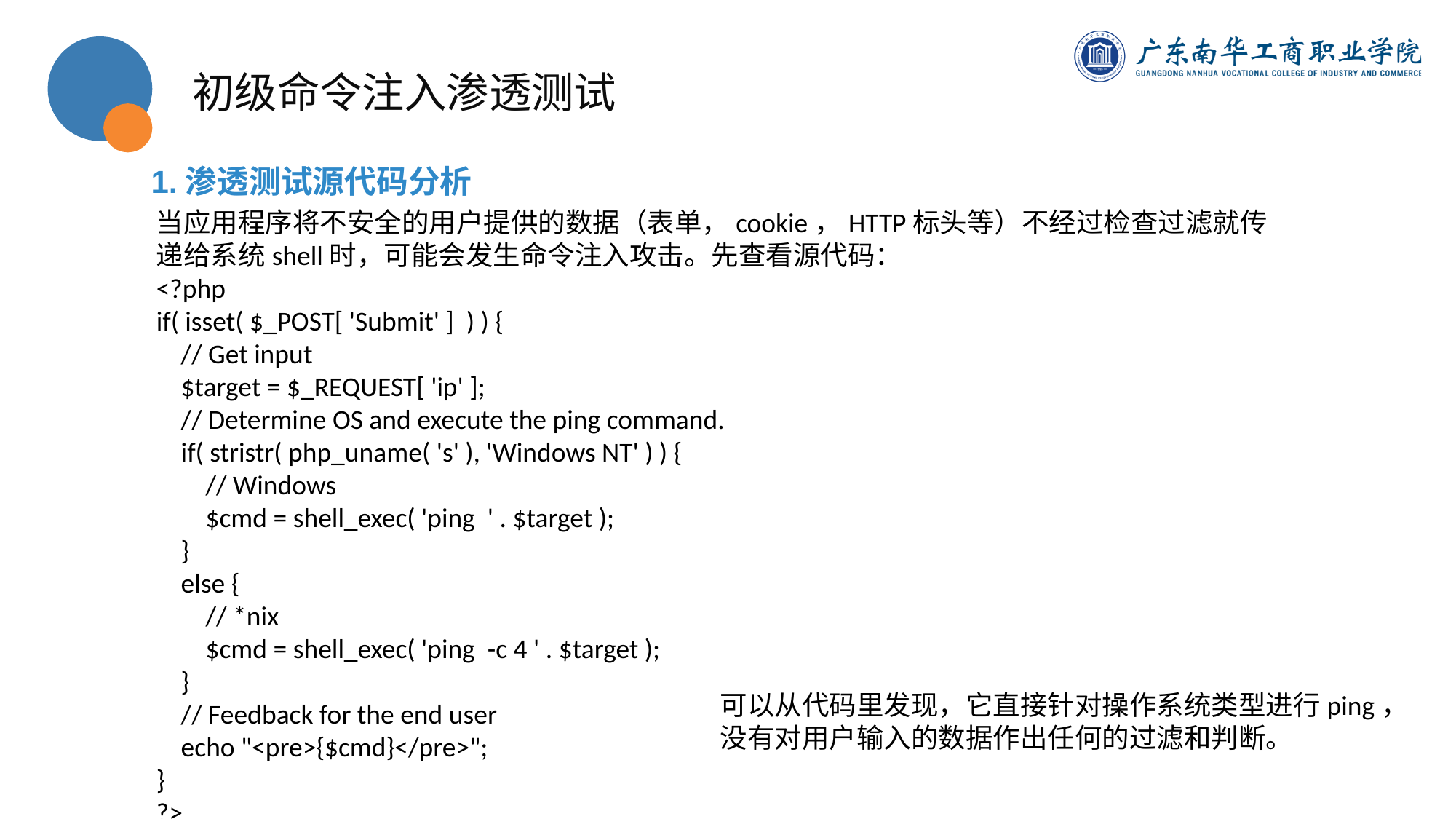

初级命令注入渗透测试

1.渗透测试源代码分析
当应用程序将不安全的用户提供的数据（表单，cookie，HTTP标头等）不经过检查过滤就传递给系统shell时，可能会发生命令注入攻击。先查看源代码：
<?php
if( isset( $_POST[ 'Submit' ]  ) ) {
    // Get input
    $target = $_REQUEST[ 'ip' ];
    // Determine OS and execute the ping command.
    if( stristr( php_uname( 's' ), 'Windows NT' ) ) {
        // Windows
        $cmd = shell_exec( 'ping  ' . $target );
    }
    else {
        // *nix
        $cmd = shell_exec( 'ping  -c 4 ' . $target );
    }
    // Feedback for the end user
    echo "<pre>{$cmd}</pre>";
}
?>
可以从代码里发现，它直接针对操作系统类型进行ping，没有对用户输入的数据作出任何的过滤和判断。